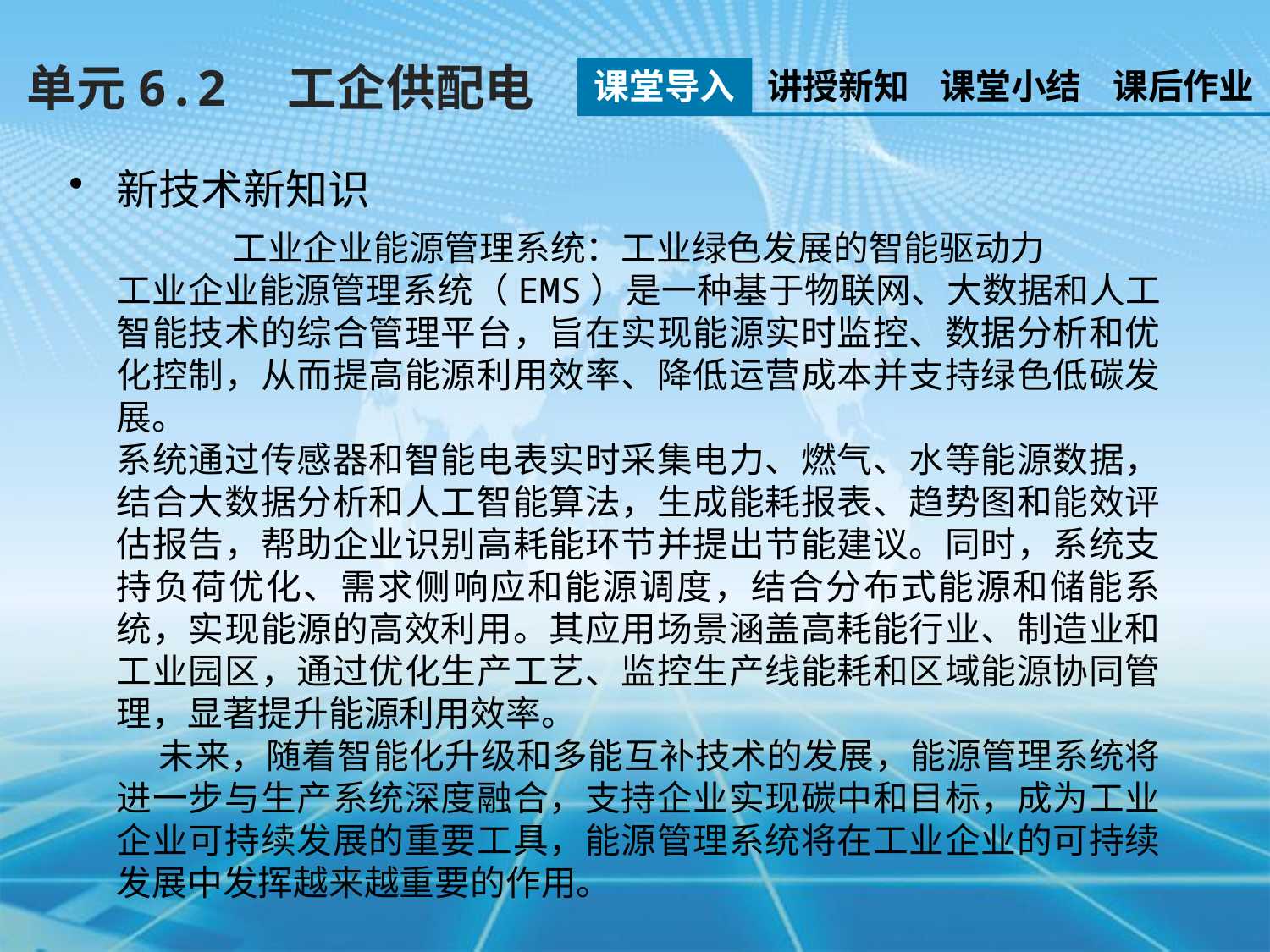

单元6.2　工企供配电
课堂导入
讲授新知
课堂小结
课后作业
新技术新知识
工业企业能源管理系统：工业绿色发展的智能驱动力
工业企业能源管理系统（EMS）是一种基于物联网、大数据和人工智能技术的综合管理平台，旨在实现能源实时监控、数据分析和优化控制，从而提高能源利用效率、降低运营成本并支持绿色低碳发展。
系统通过传感器和智能电表实时采集电力、燃气、水等能源数据，结合大数据分析和人工智能算法，生成能耗报表、趋势图和能效评估报告，帮助企业识别高耗能环节并提出节能建议。同时，系统支持负荷优化、需求侧响应和能源调度，结合分布式能源和储能系统，实现能源的高效利用。其应用场景涵盖高耗能行业、制造业和工业园区，通过优化生产工艺、监控生产线能耗和区域能源协同管理，显著提升能源利用效率。
    未来，随着智能化升级和多能互补技术的发展，能源管理系统将进一步与生产系统深度融合，支持企业实现碳中和目标，成为工业企业可持续发展的重要工具，能源管理系统将在工业企业的可持续发展中发挥越来越重要的作用。